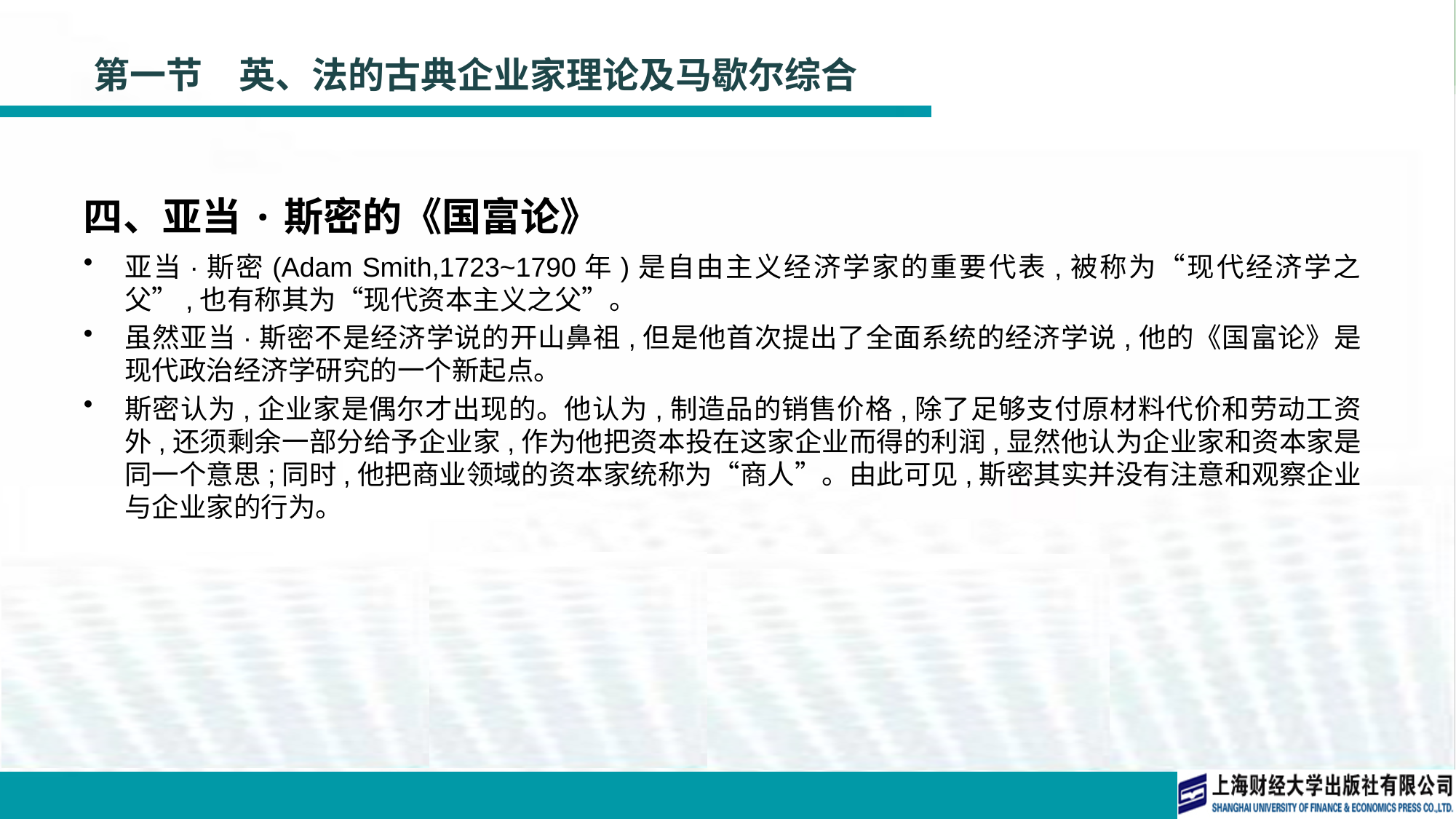

# 第一节　英、法的古典企业家理论及马歇尔综合
四、亚当·斯密的《国富论》
亚当·斯密(Adam Smith,1723~1790年)是自由主义经济学家的重要代表,被称为“现代经济学之父”,也有称其为“现代资本主义之父”。
虽然亚当·斯密不是经济学说的开山鼻祖,但是他首次提出了全面系统的经济学说,他的《国富论》是现代政治经济学研究的一个新起点。
斯密认为,企业家是偶尔才出现的。他认为,制造品的销售价格,除了足够支付原材料代价和劳动工资外,还须剩余一部分给予企业家,作为他把资本投在这家企业而得的利润,显然他认为企业家和资本家是同一个意思;同时,他把商业领域的资本家统称为“商人”。由此可见,斯密其实并没有注意和观察企业与企业家的行为。